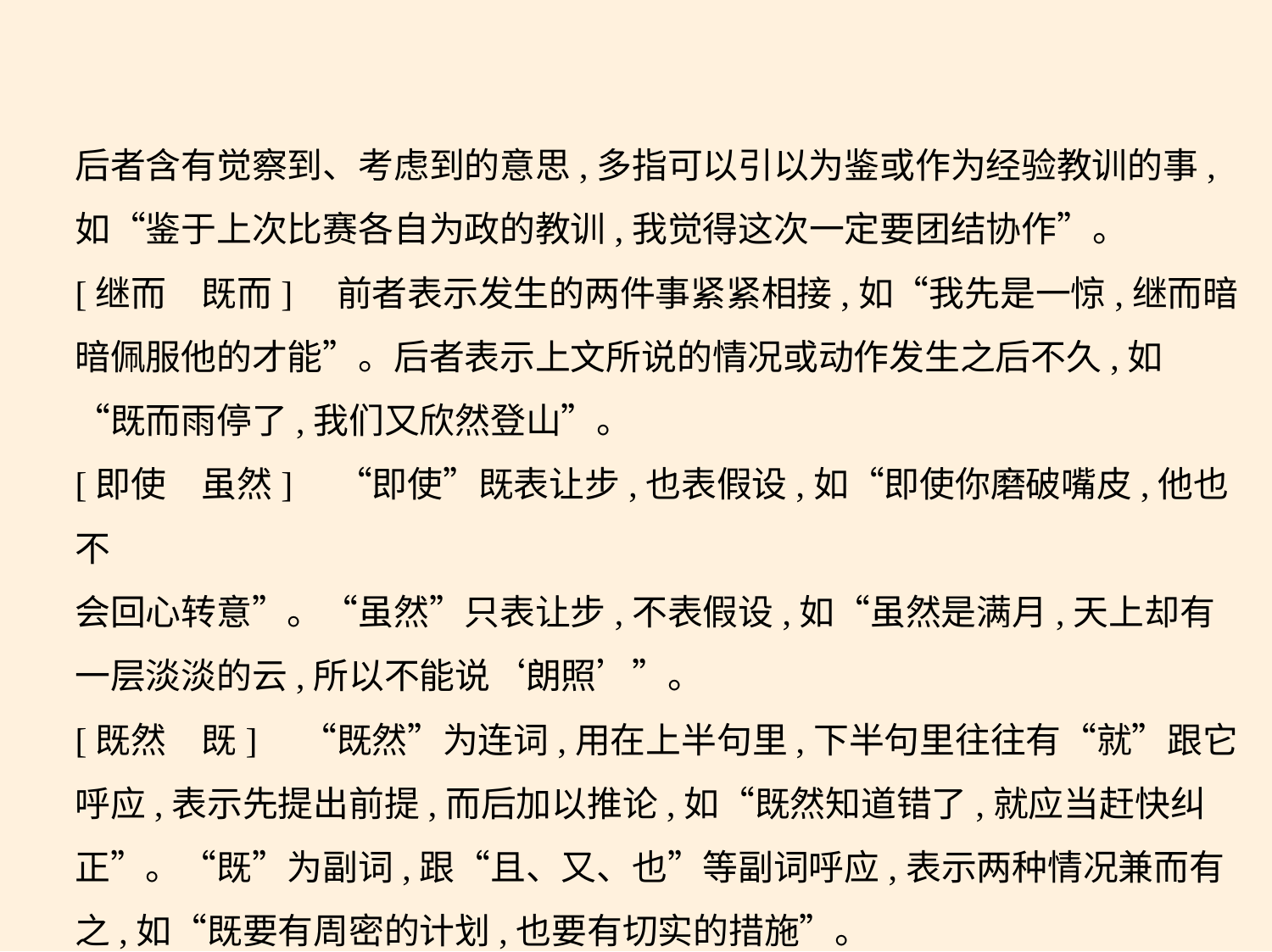

后者含有觉察到、考虑到的意思,多指可以引以为鉴或作为经验教训的事,
如“鉴于上次比赛各自为政的教训,我觉得这次一定要团结协作”。
[继而　既而]　前者表示发生的两件事紧紧相接,如“我先是一惊,继而暗
暗佩服他的才能”。后者表示上文所说的情况或动作发生之后不久,如
“既而雨停了,我们又欣然登山”。
[即使　虽然]　“即使”既表让步,也表假设,如“即使你磨破嘴皮,他也不
会回心转意”。“虽然”只表让步,不表假设,如“虽然是满月,天上却有
一层淡淡的云,所以不能说‘朗照’”。
[既然　既]　“既然”为连词,用在上半句里,下半句里往往有“就”跟它
呼应,表示先提出前提,而后加以推论,如“既然知道错了,就应当赶快纠
正”。“既”为副词,跟“且、又、也”等副词呼应,表示两种情况兼而有
之,如“既要有周密的计划,也要有切实的措施”。